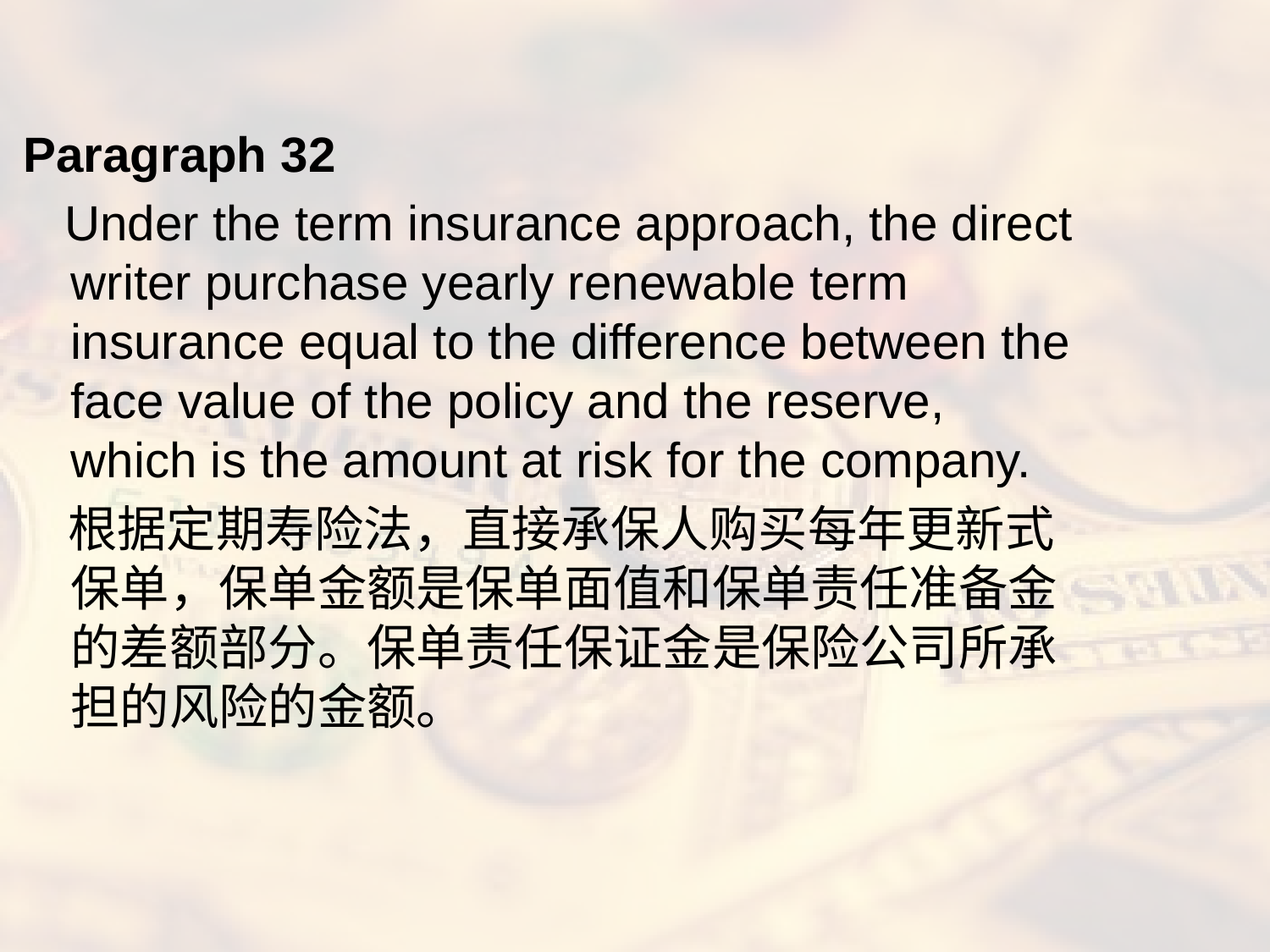

#
Paragraph 32
   Under the term insurance approach, the direct writer purchase yearly renewable term insurance equal to the difference between the face value of the policy and the reserve, which is the amount at risk for the company.
   根据定期寿险法，直接承保人购买每年更新式保单，保单金额是保单面值和保单责任准备金的差额部分。保单责任保证金是保险公司所承担的风险的金额。